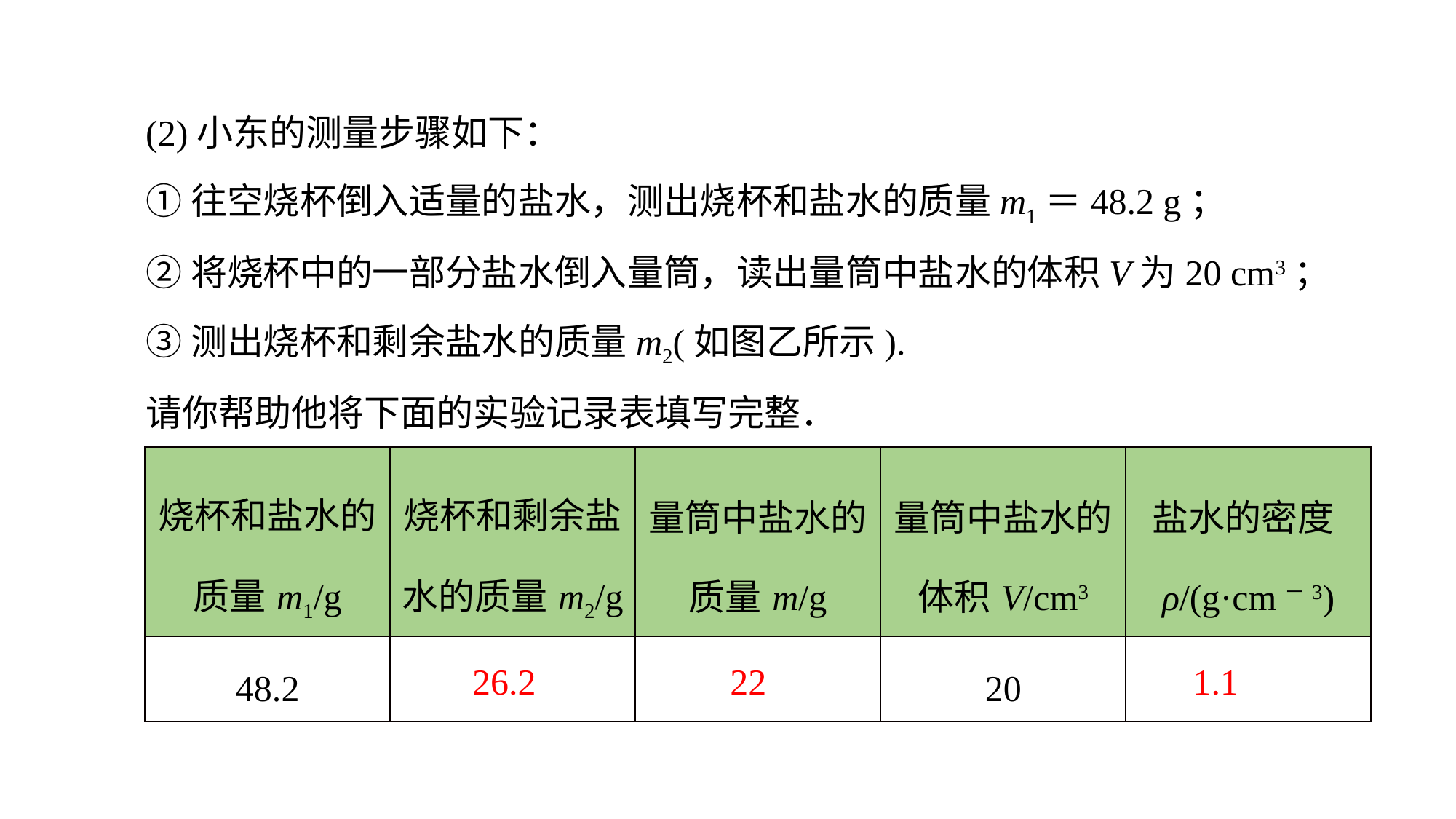

(2)小东的测量步骤如下：
①往空烧杯倒入适量的盐水，测出烧杯和盐水的质量m1＝48.2 g；
②将烧杯中的一部分盐水倒入量筒，读出量筒中盐水的体积V为20 cm3；
③测出烧杯和剩余盐水的质量m2(如图乙所示).
请你帮助他将下面的实验记录表填写完整．
| 烧杯和盐水的质量m1/g | 烧杯和剩余盐水的质量m2/g | 量筒中盐水的质量m/g | 量筒中盐水的体积V/cm3 | 盐水的密度ρ/(g·cm－3) |
| --- | --- | --- | --- | --- |
| 48.2 |  |  | 20 |  |
26.2
22
1.1